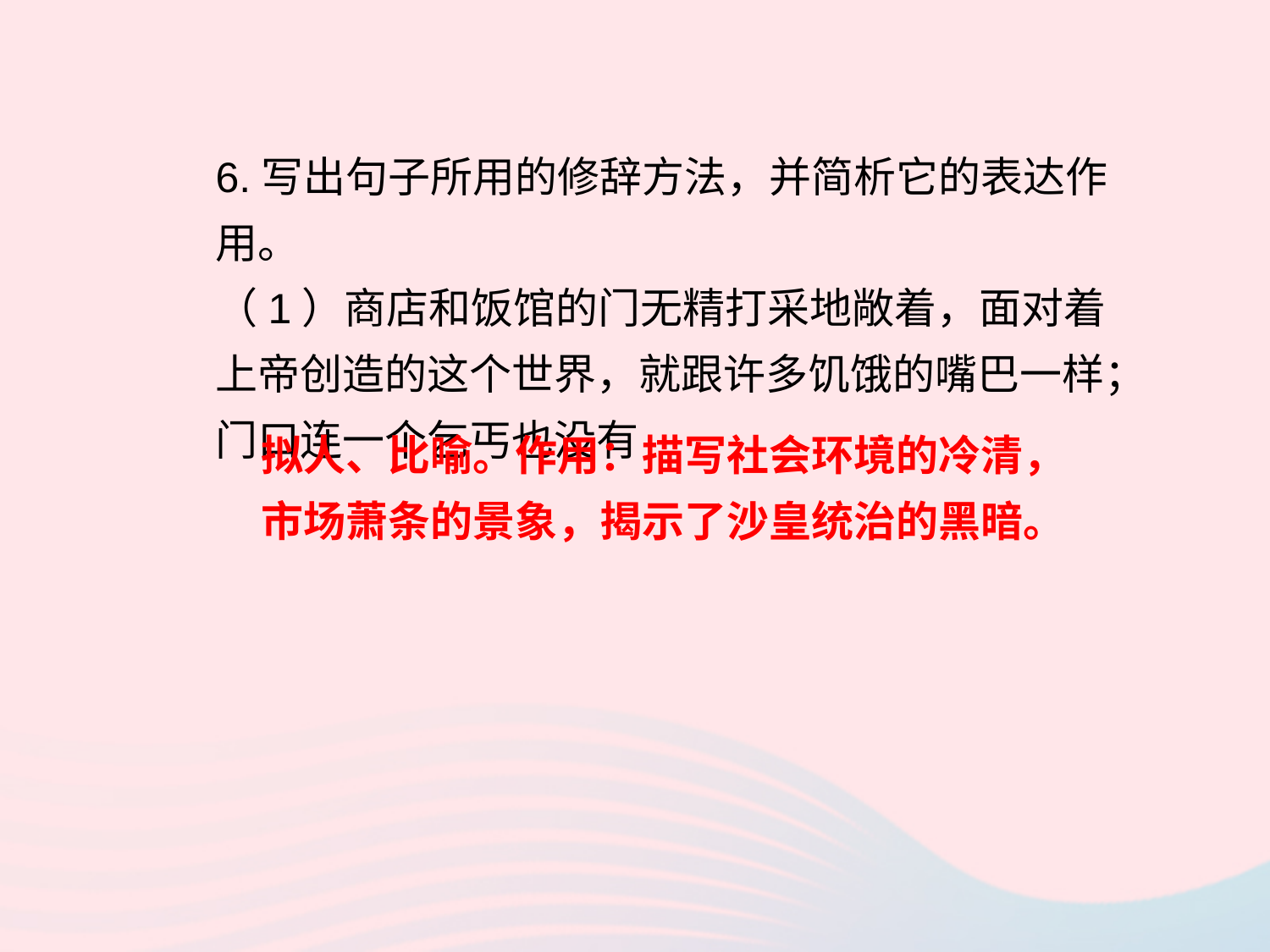

6.写出句子所用的修辞方法，并简析它的表达作用。
（1）商店和饭馆的门无精打采地敞着，面对着上帝创造的这个世界，就跟许多饥饿的嘴巴一样；门口连一个乞丐也没有
拟人、比喻。作用：描写社会环境的冷清，市场萧条的景象，揭示了沙皇统治的黑暗。